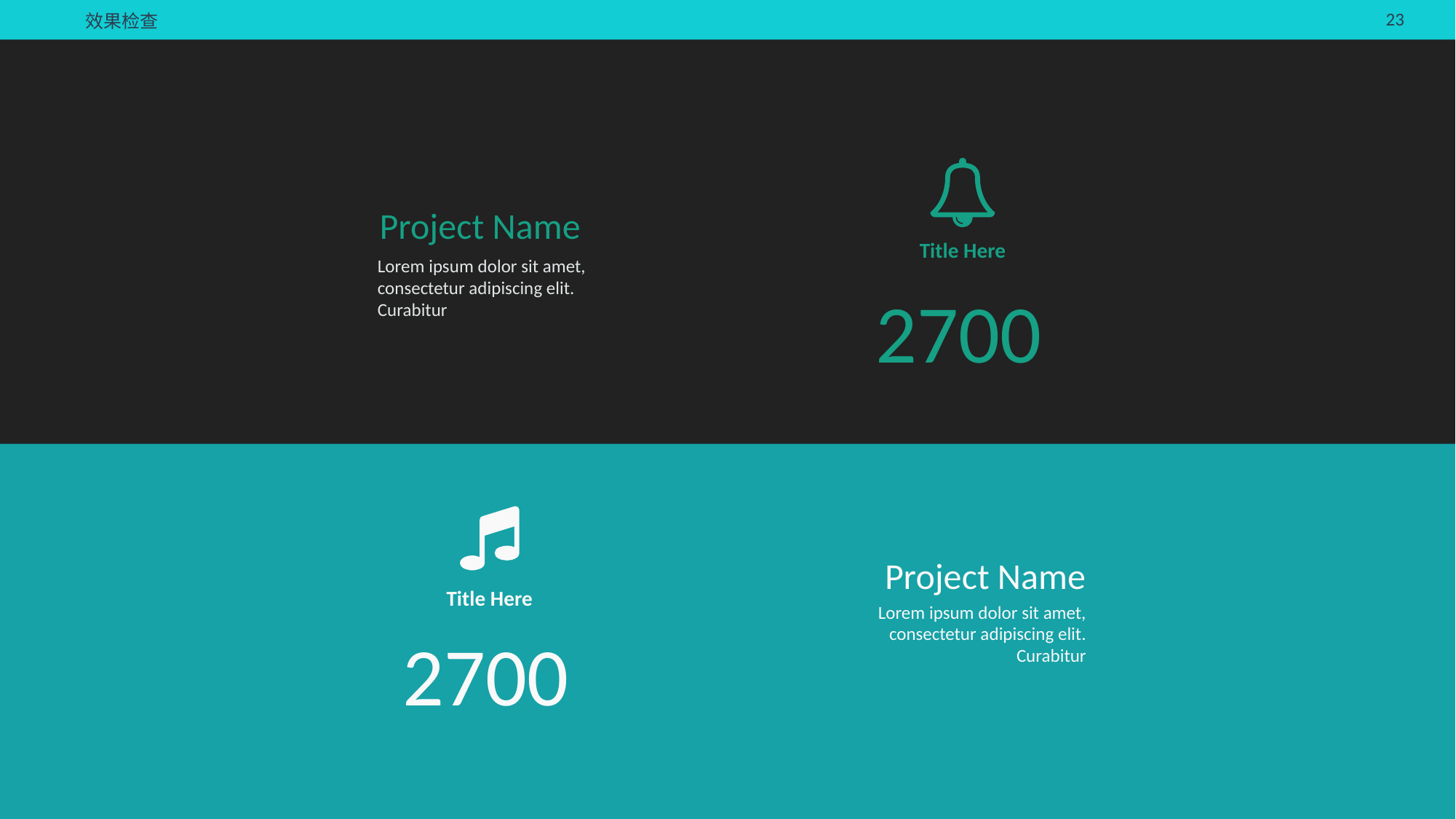

效果检查

Title Here
2700
Project Name
Lorem ipsum dolor sit amet, consectetur adipiscing elit. Curabitur

Title Here
2700
Project Name
Lorem ipsum dolor sit amet, consectetur adipiscing elit. Curabitur